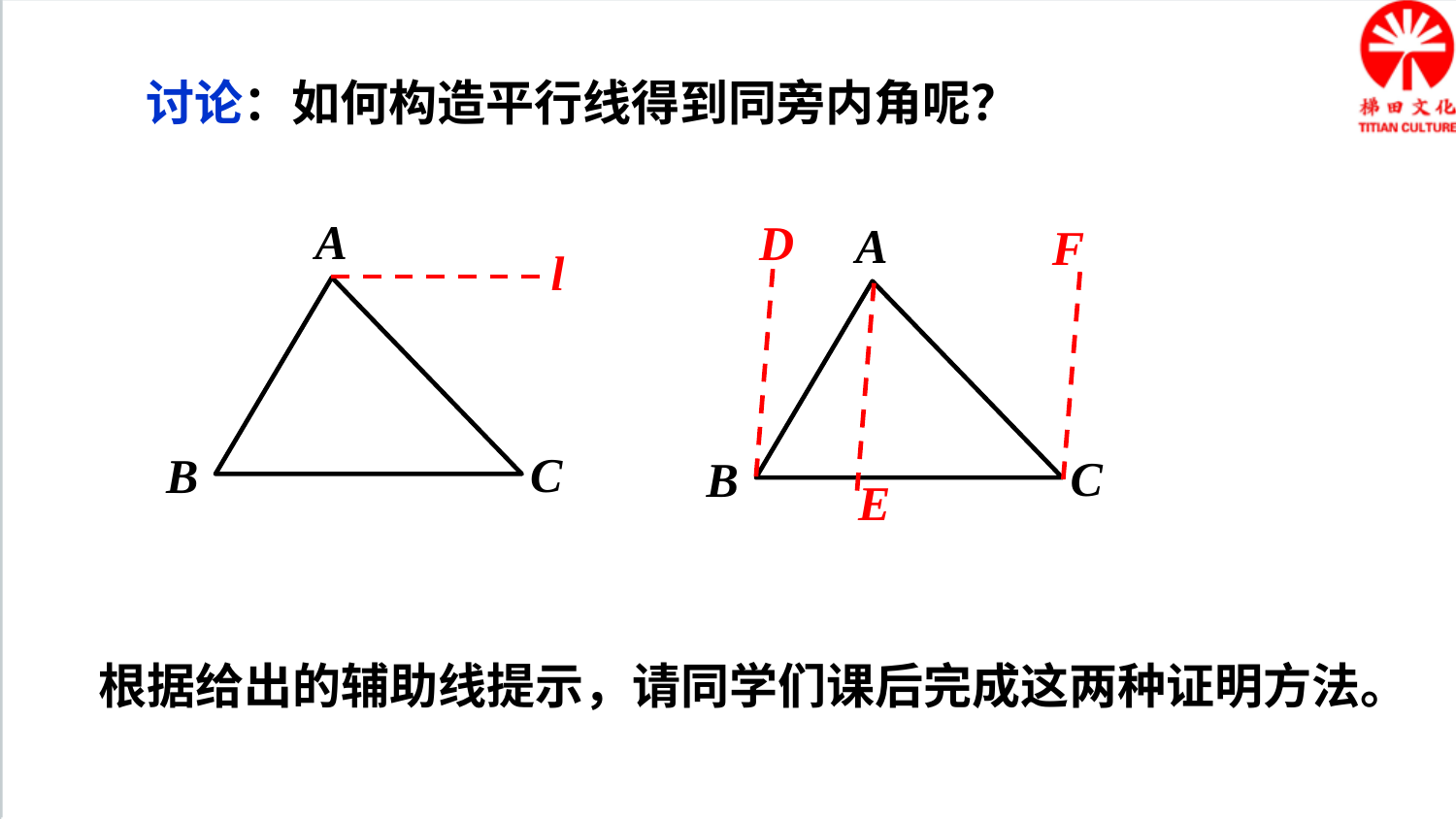

讨论：如何构造平行线得到同旁内角呢？
A

C
B
D
A

C
B
F
l
E
根据给出的辅助线提示，请同学们课后完成这两种证明方法。